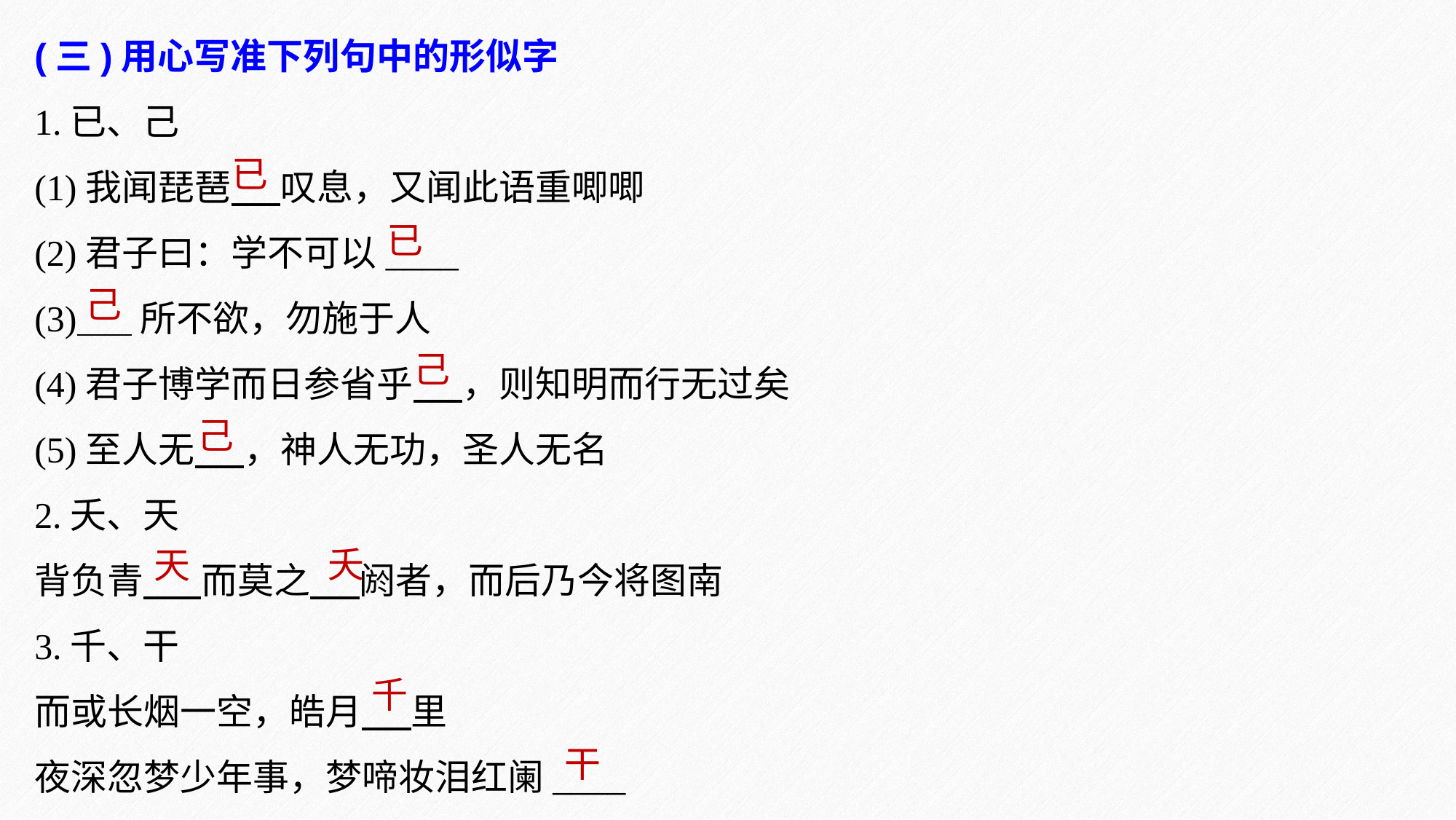

(三)用心写准下列句中的形似字
1.已、己
(1)我闻琵琶      叹息，又闻此语重唧唧
(2)君子曰：学不可以____
(3)      所不欲，勿施于人
(4)君子博学而日参省乎      ，则知明而行无过矣
(5)至人无      ，神人无功，圣人无名
2.夭、天
背负青       而莫之      阏者，而后乃今将图南
3.千、干
而或长烟一空，皓月      里
夜深忽梦少年事，梦啼妆泪红阑____
已
已
己
己
己
夭
天
千
干